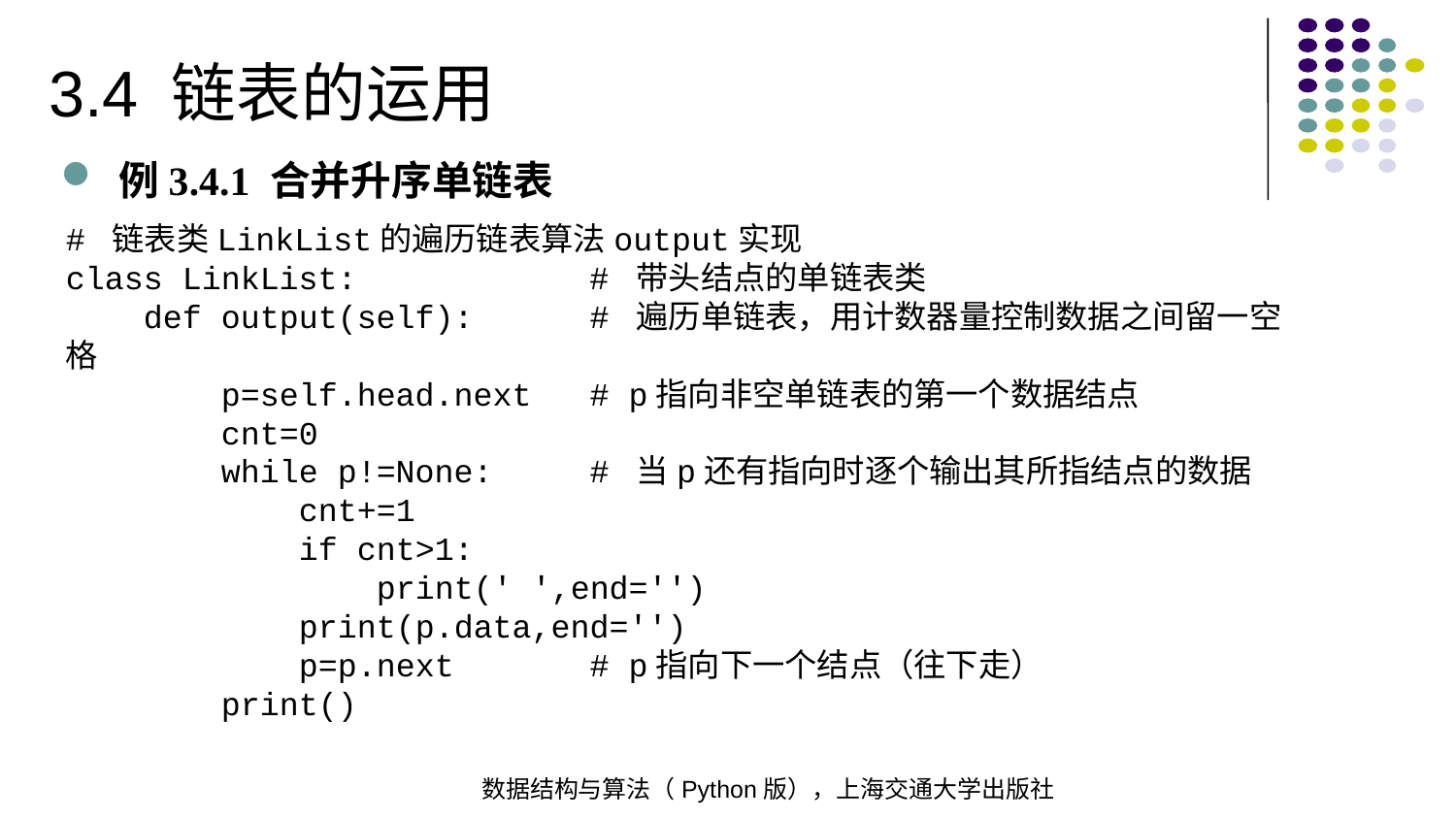

3.4 链表的运用
例3.4.1 合并升序单链表
# 链表类LinkList的遍历链表算法output实现
class LinkList:            # 带头结点的单链表类
    def output(self):      # 遍历单链表，用计数器量控制数据之间留一空格
        p=self.head.next   # p指向非空单链表的第一个数据结点
        cnt=0
        while p!=None:     # 当p还有指向时逐个输出其所指结点的数据
            cnt+=1
            if cnt>1:
                print(' ',end='')
            print(p.data,end='')
            p=p.next       # p指向下一个结点（往下走）
        print()